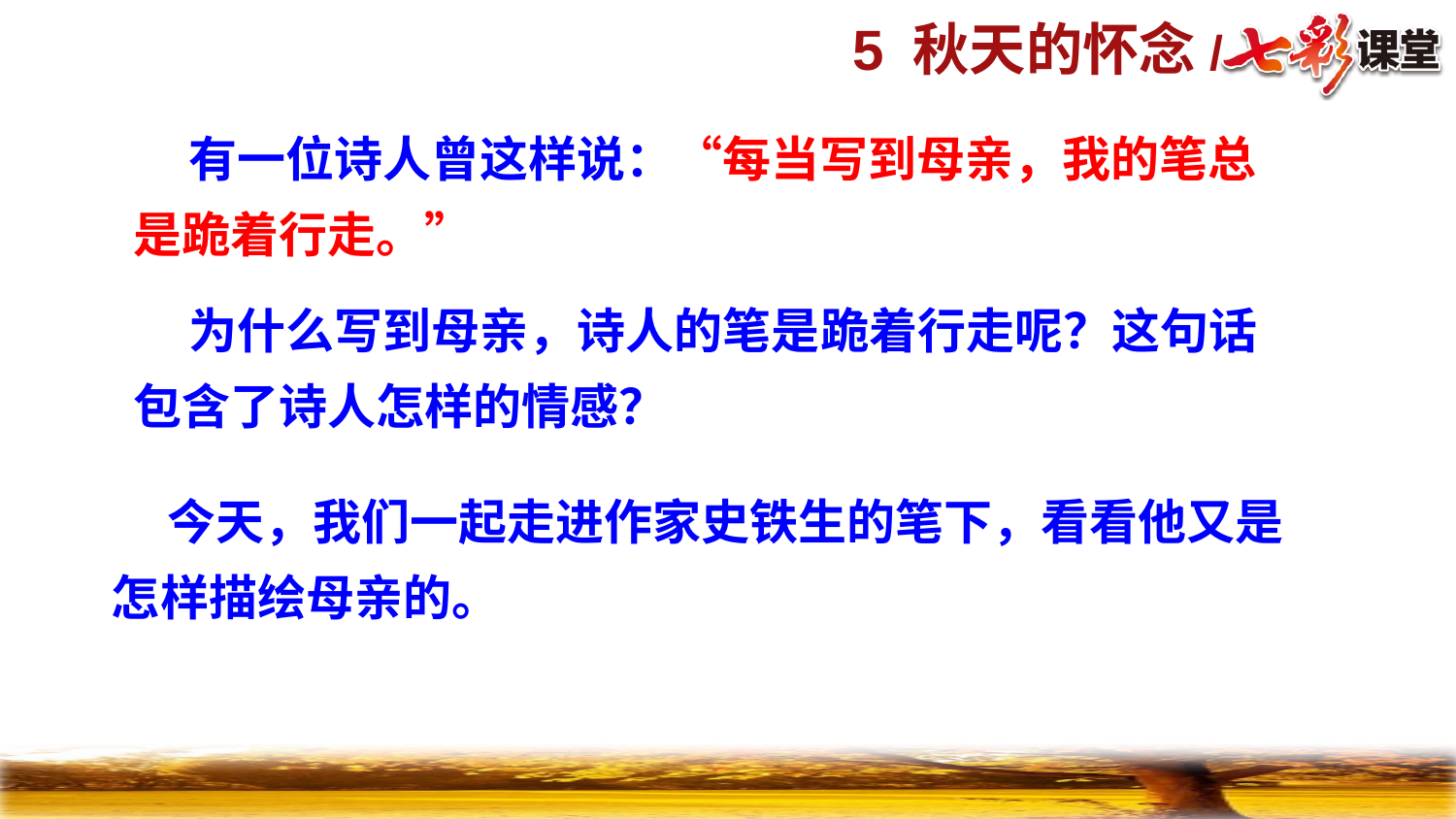

有一位诗人曾这样说：“每当写到母亲，我的笔总是跪着行走。”
    为什么写到母亲，诗人的笔是跪着行走呢？这句话包含了诗人怎样的情感？
    今天，我们一起走进作家史铁生的笔下，看看他又是怎样描绘母亲的。